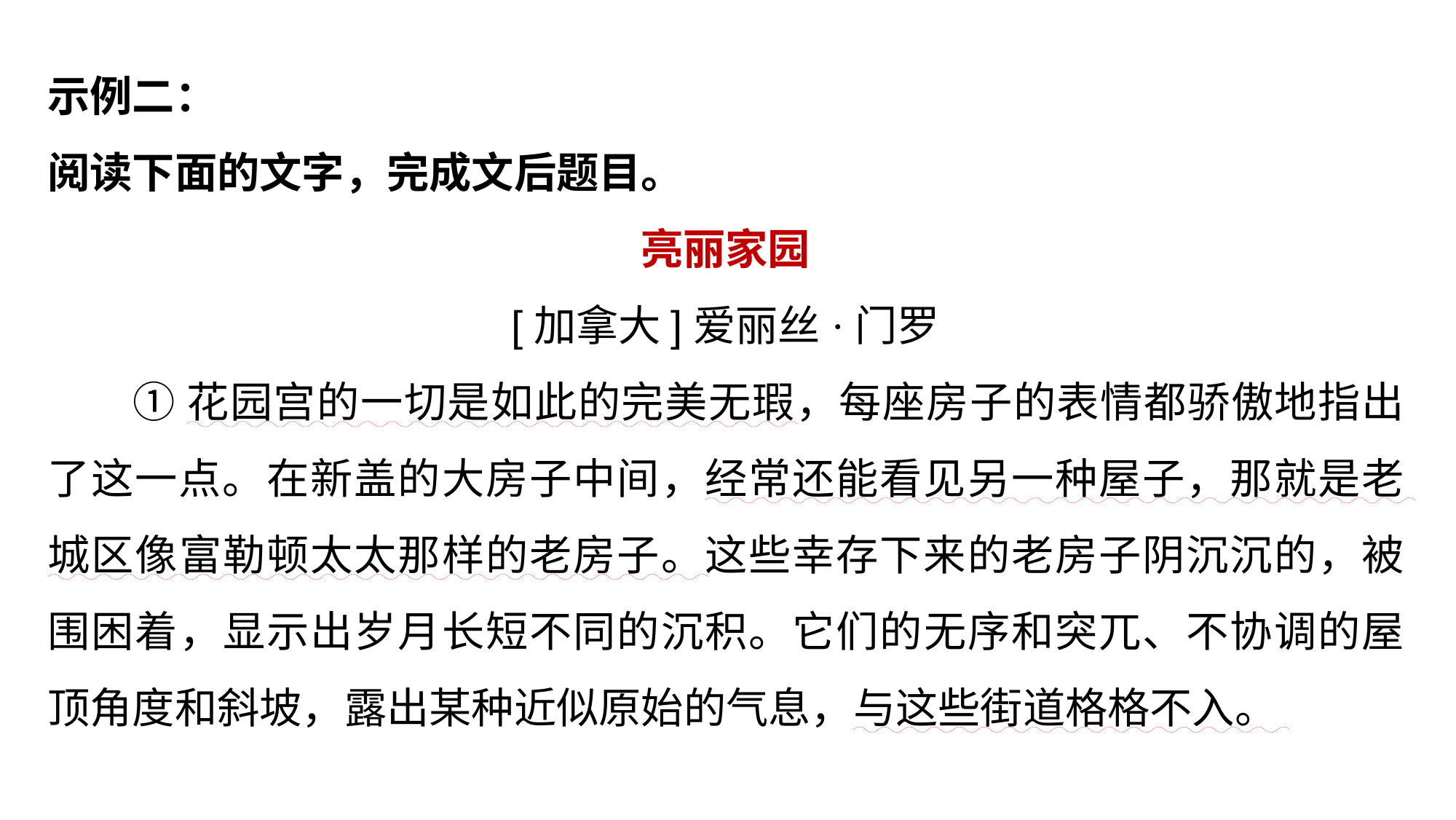

示例二：
阅读下面的文字，完成文后题目。
亮丽家园
[加拿大]爱丽丝·门罗
①花园宫的一切是如此的完美无瑕，每座房子的表情都骄傲地指出了这一点。在新盖的大房子中间，经常还能看见另一种屋子，那就是老城区像富勒顿太太那样的老房子。这些幸存下来的老房子阴沉沉的，被围困着，显示出岁月长短不同的沉积。它们的无序和突兀、不协调的屋顶角度和斜坡，露出某种近似原始的气息，与这些街道格格不入。